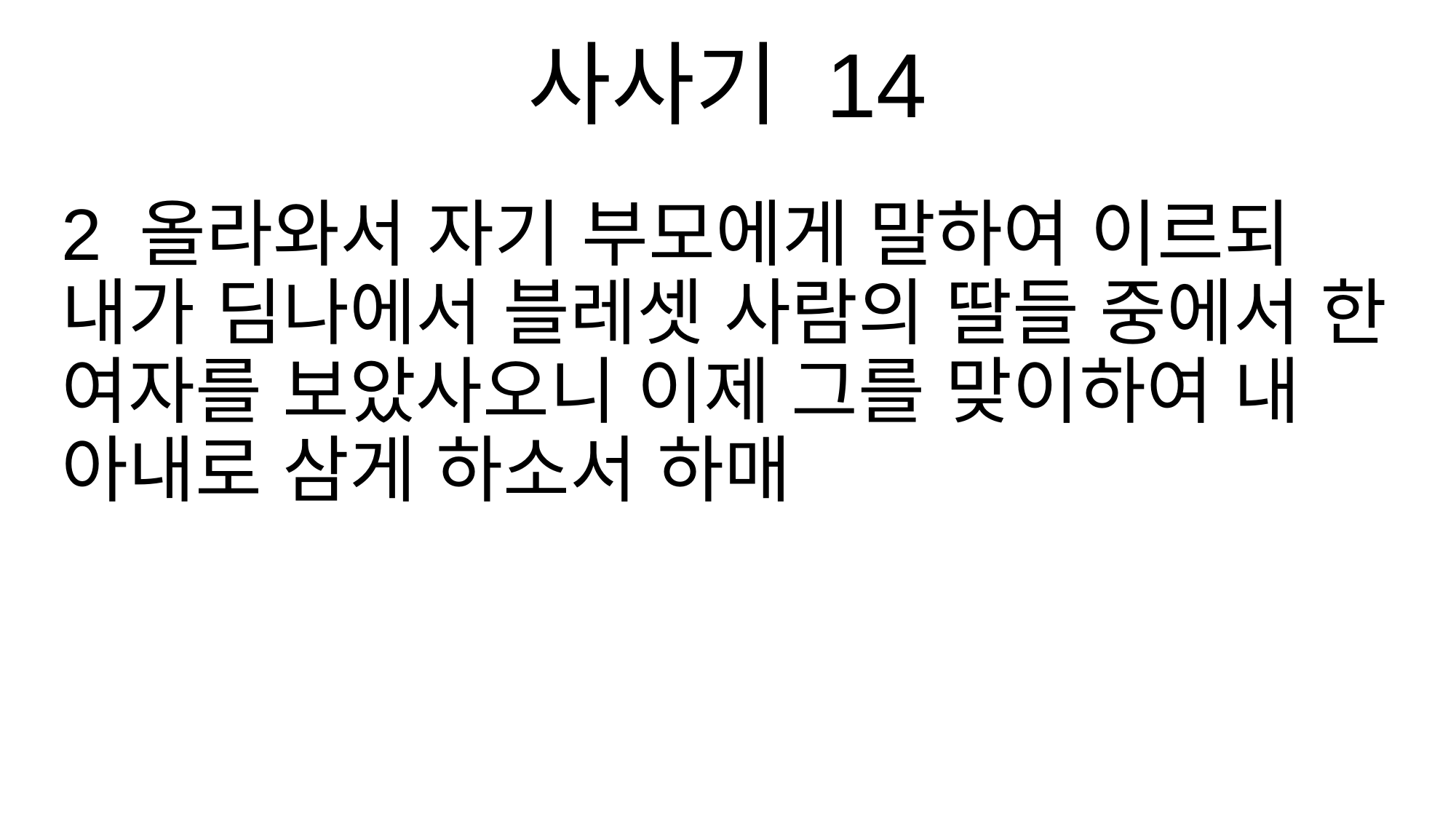

사사기 14
2 올라와서 자기 부모에게 말하여 이르되 내가 딤나에서 블레셋 사람의 딸들 중에서 한 여자를 보았사오니 이제 그를 맞이하여 내 아내로 삼게 하소서 하매